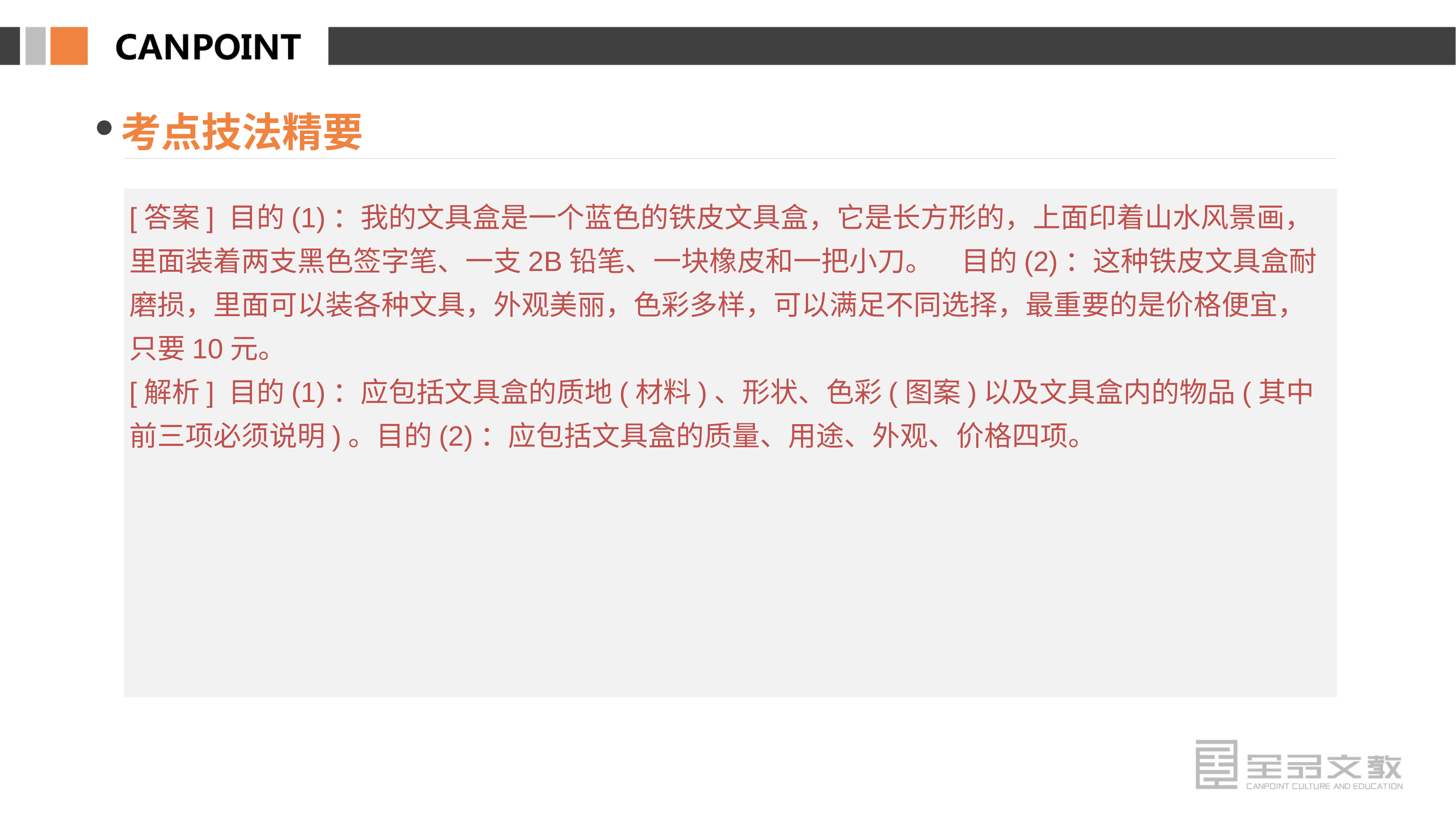

考点技法精要

[答案] 目的(1)：我的文具盒是一个蓝色的铁皮文具盒，它是长方形的，上面印着山水风景画，里面装着两支黑色签字笔、一支2B铅笔、一块橡皮和一把小刀。　目的(2)：这种铁皮文具盒耐磨损，里面可以装各种文具，外观美丽，色彩多样，可以满足不同选择，最重要的是价格便宜，只要10元。
[解析] 目的(1)：应包括文具盒的质地(材料)、形状、色彩(图案)以及文具盒内的物品(其中前三项必须说明)。目的(2)：应包括文具盒的质量、用途、外观、价格四项。